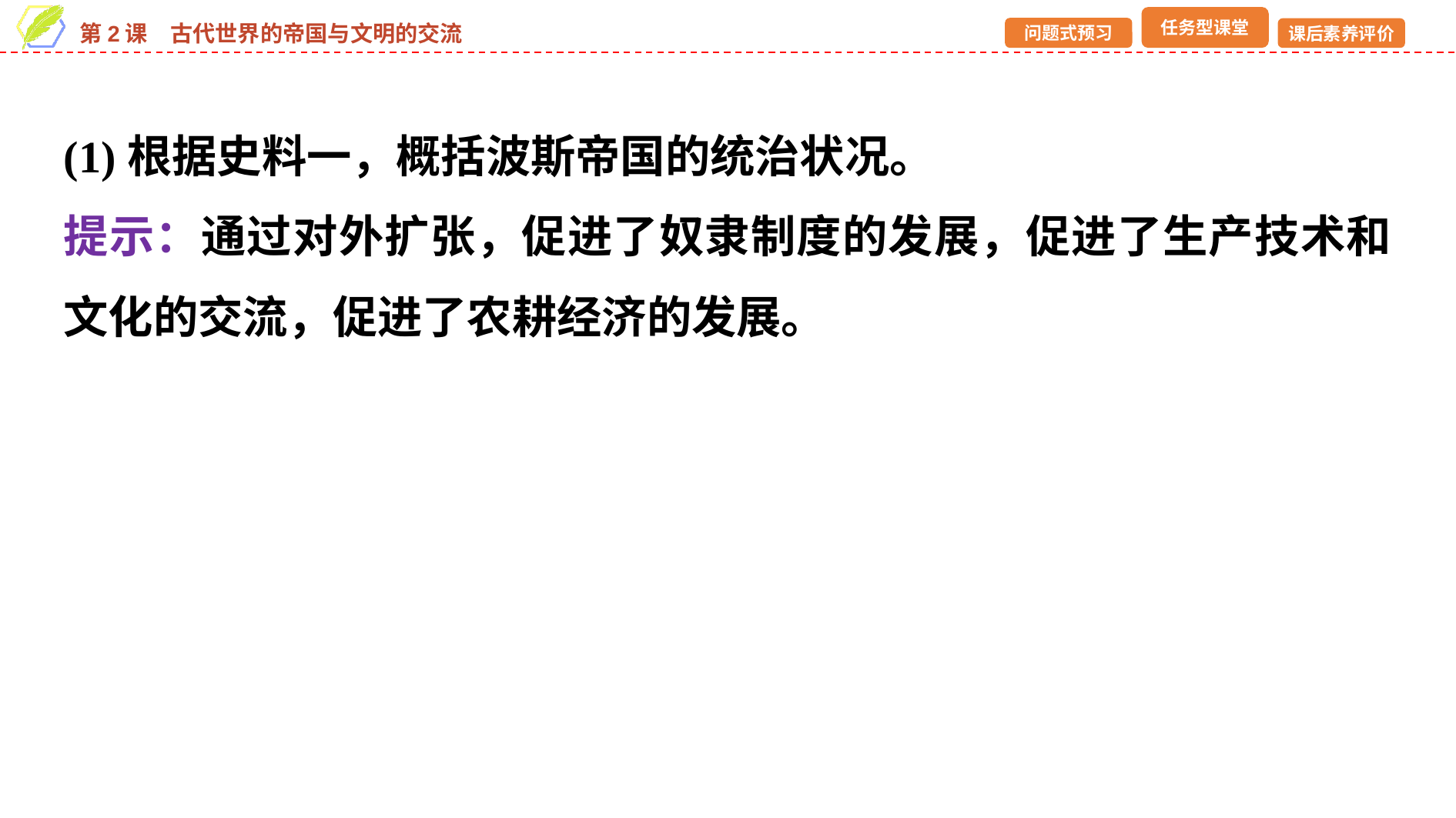

(1)根据史料一，概括波斯帝国的统治状况。
提示：通过对外扩张，促进了奴隶制度的发展，促进了生产技术和文化的交流，促进了农耕经济的发展。